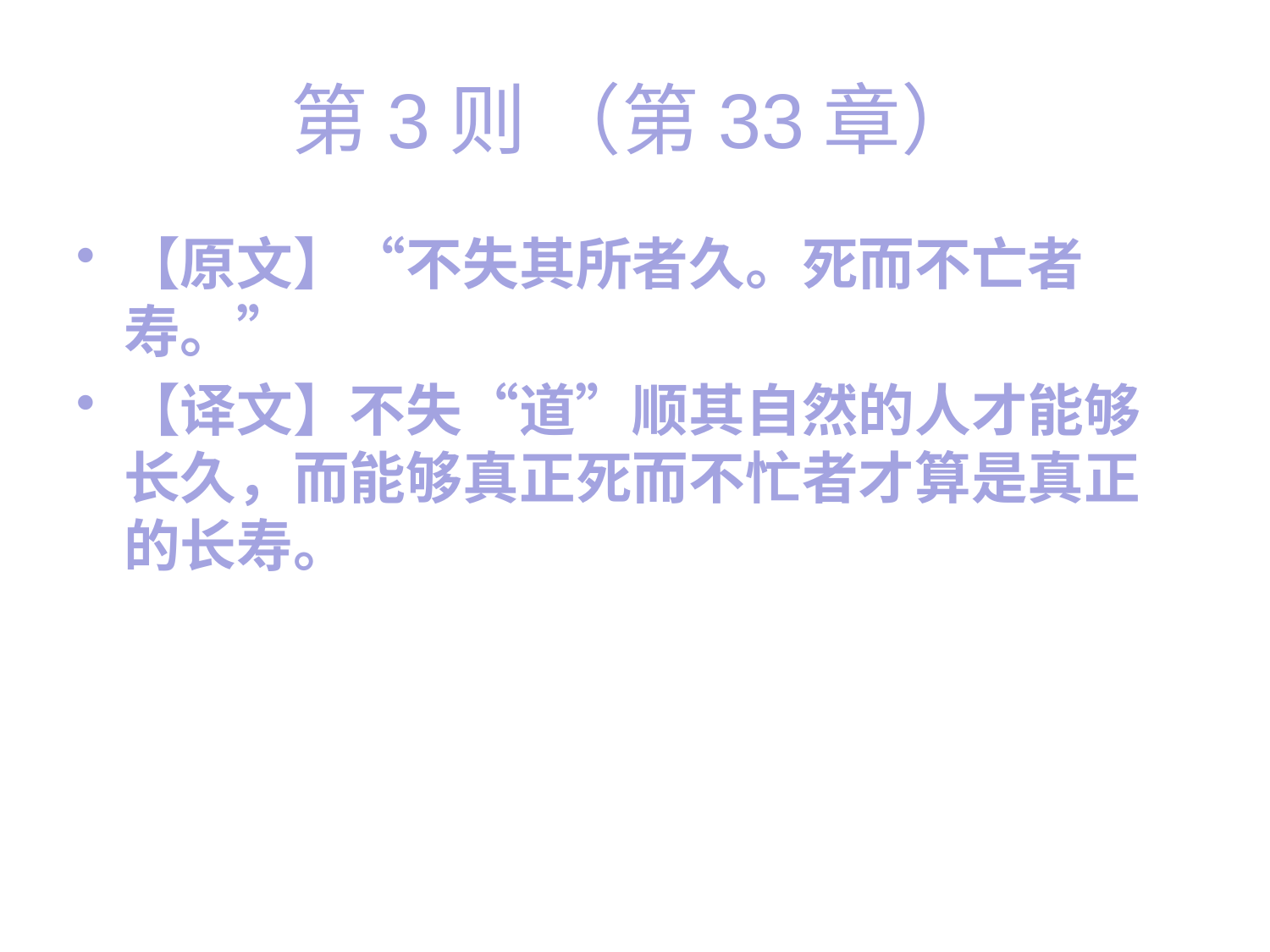

# 第3则 （第33章）
【原文】“不失其所者久。死而不亡者寿。”
【译文】不失“道”顺其自然的人才能够长久，而能够真正死而不忙者才算是真正的长寿。